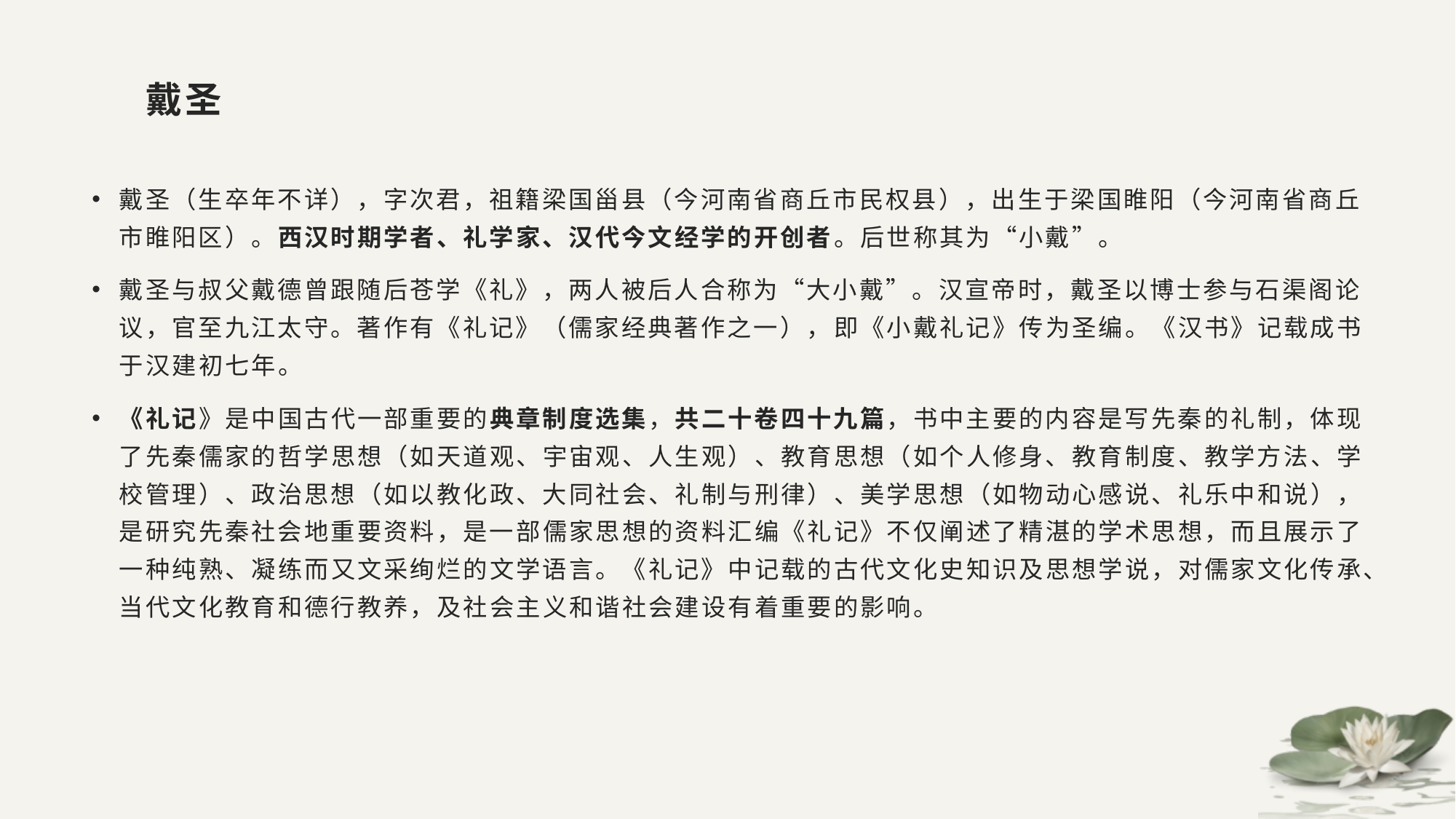

# 戴圣
戴圣（生卒年不详），字次君，祖籍梁国甾县（今河南省商丘市民权县），出生于梁国睢阳（今河南省商丘市睢阳区）。西汉时期学者、礼学家、汉代今文经学的开创者。后世称其为“小戴”。
戴圣与叔父戴德曾跟随后苍学《礼》，两人被后人合称为“大小戴”。汉宣帝时，戴圣以博士参与石渠阁论议，官至九江太守。著作有《礼记》（儒家经典著作之一），即《小戴礼记》传为圣编。《汉书》记载成书于汉建初七年。
《礼记》是中国古代一部重要的典章制度选集，共二十卷四十九篇，书中主要的内容是写先秦的礼制，体现了先秦儒家的哲学思想（如天道观、宇宙观、人生观）、教育思想（如个人修身、教育制度、教学方法、学校管理）、政治思想（如以教化政、大同社会、礼制与刑律）、美学思想（如物动心感说、礼乐中和说），是研究先秦社会地重要资料，是一部儒家思想的资料汇编《礼记》不仅阐述了精湛的学术思想，而且展示了一种纯熟、凝练而又文采绚烂的文学语言。《礼记》中记载的古代文化史知识及思想学说，对儒家文化传承、当代文化教育和德行教养，及社会主义和谐社会建设有着重要的影响。